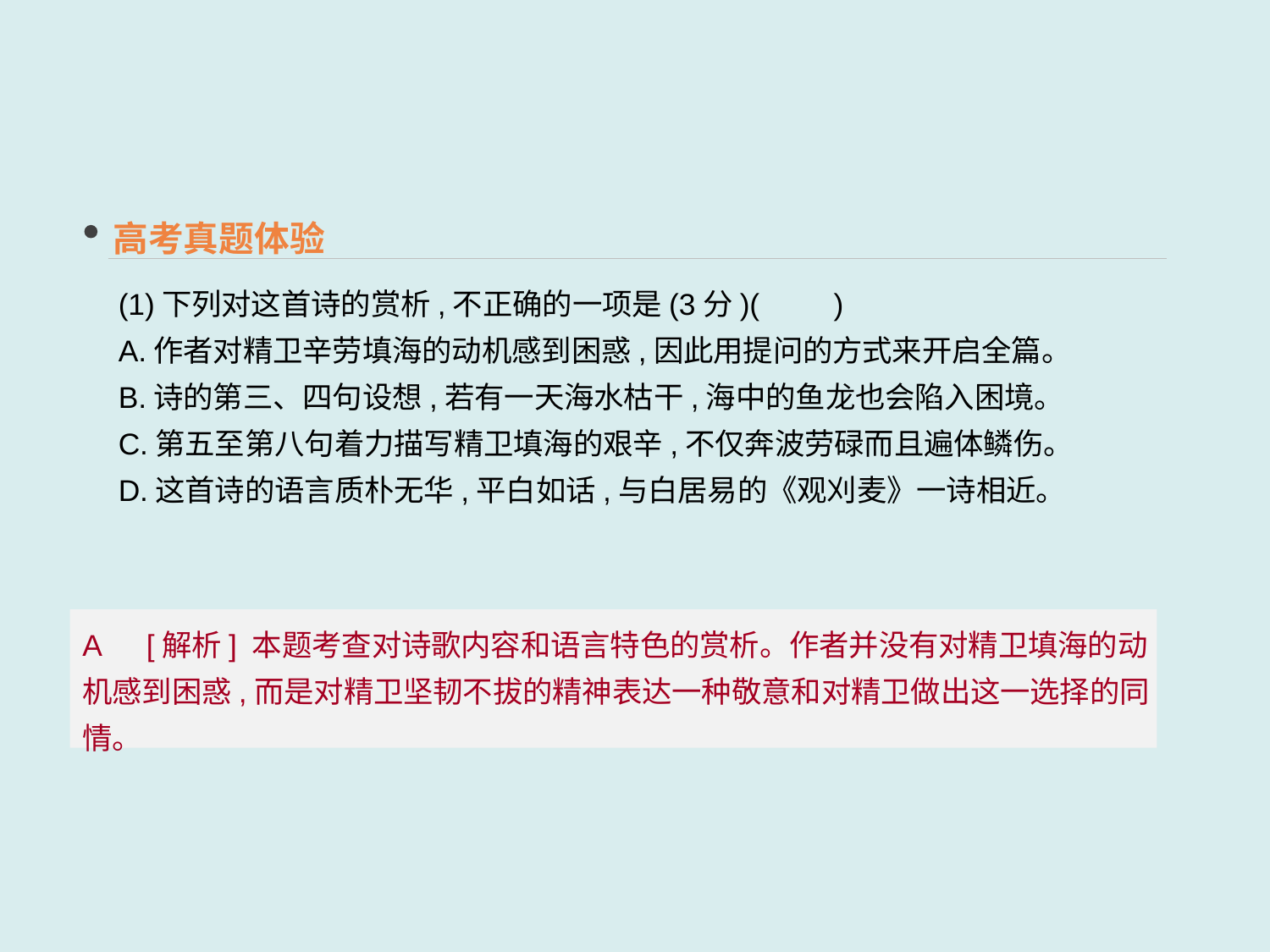

高考真题体验

(1)下列对这首诗的赏析,不正确的一项是(3分)(　　)
A.作者对精卫辛劳填海的动机感到困惑,因此用提问的方式来开启全篇。
B.诗的第三、四句设想,若有一天海水枯干,海中的鱼龙也会陷入困境。
C.第五至第八句着力描写精卫填海的艰辛,不仅奔波劳碌而且遍体鳞伤。
D.这首诗的语言质朴无华,平白如话,与白居易的《观刈麦》一诗相近。

A　[解析] 本题考查对诗歌内容和语言特色的赏析。作者并没有对精卫填海的动机感到困惑,而是对精卫坚韧不拔的精神表达一种敬意和对精卫做出这一选择的同情。